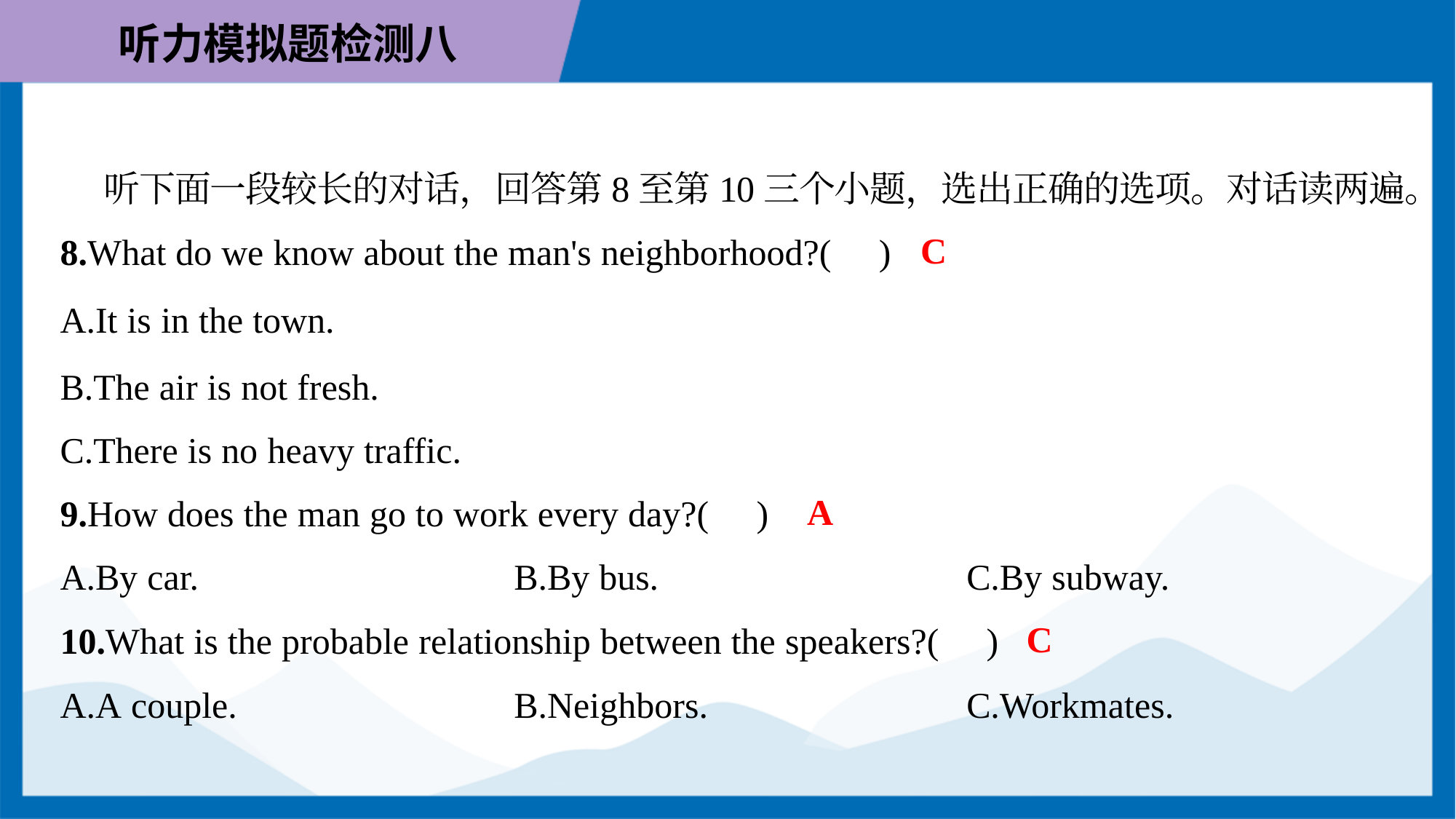

听下面一段较长的对话，回答第8至第10三个小题，选出正确的选项。对话读两遍。
C
8.What do we know about the man's neighborhood?(     )
A.It is in the town.
B.The air is not fresh.
C.There is no heavy traffic.
A
9.How does the man go to work every day?(     )
A.By car.	B.By bus.	C.By subway.
C
10.What is the probable relationship between the speakers?(     )
A.A couple.	B.Neighbors.	C.Workmates.